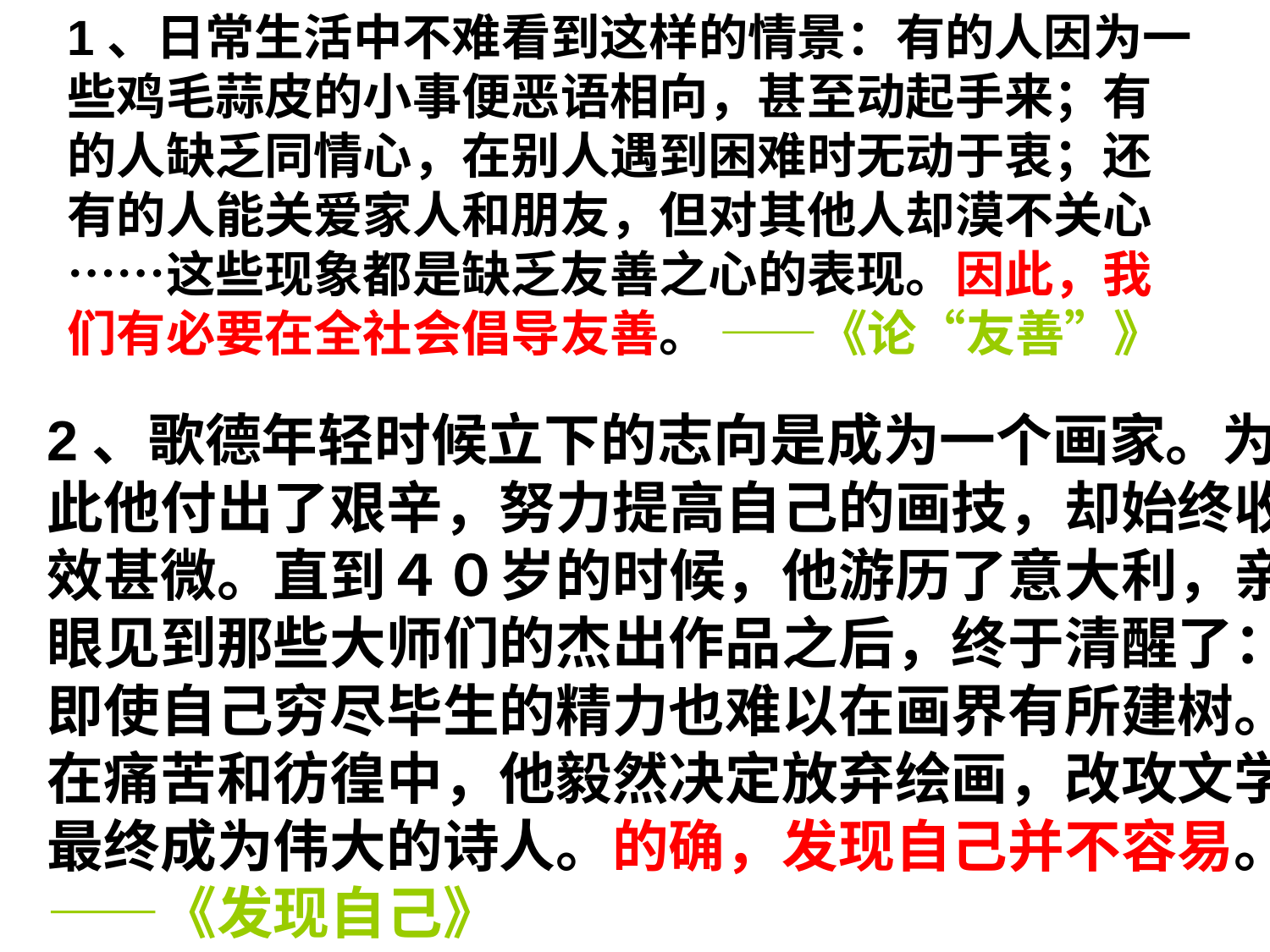

1、日常生活中不难看到这样的情景：有的人因为一些鸡毛蒜皮的小事便恶语相向，甚至动起手来；有的人缺乏同情心，在别人遇到困难时无动于衷；还有的人能关爱家人和朋友，但对其他人却漠不关心……这些现象都是缺乏友善之心的表现。因此，我们有必要在全社会倡导友善。 ——《论“友善”》
2、歌德年轻时候立下的志向是成为一个画家。为此他付出了艰辛，努力提高自己的画技，却始终收效甚微。直到４０岁的时候，他游历了意大利，亲眼见到那些大师们的杰出作品之后，终于清醒了：即使自己穷尽毕生的精力也难以在画界有所建树。在痛苦和彷徨中，他毅然决定放弃绘画，改攻文学，最终成为伟大的诗人。的确，发现自己并不容易。——《发现自己》